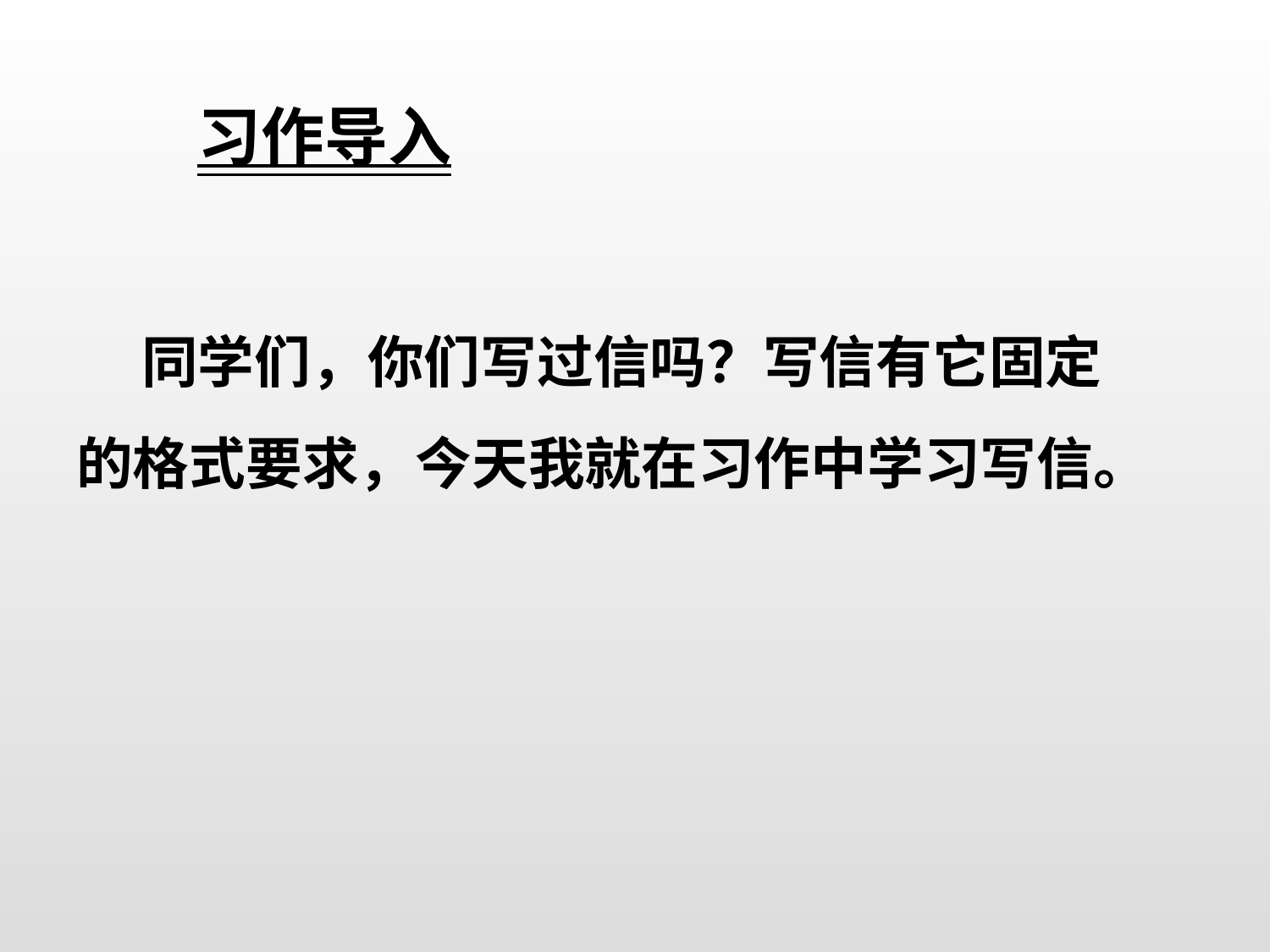

习作导入
    同学们，你们写过信吗？写信有它固定的格式要求，今天我就在习作中学习写信。